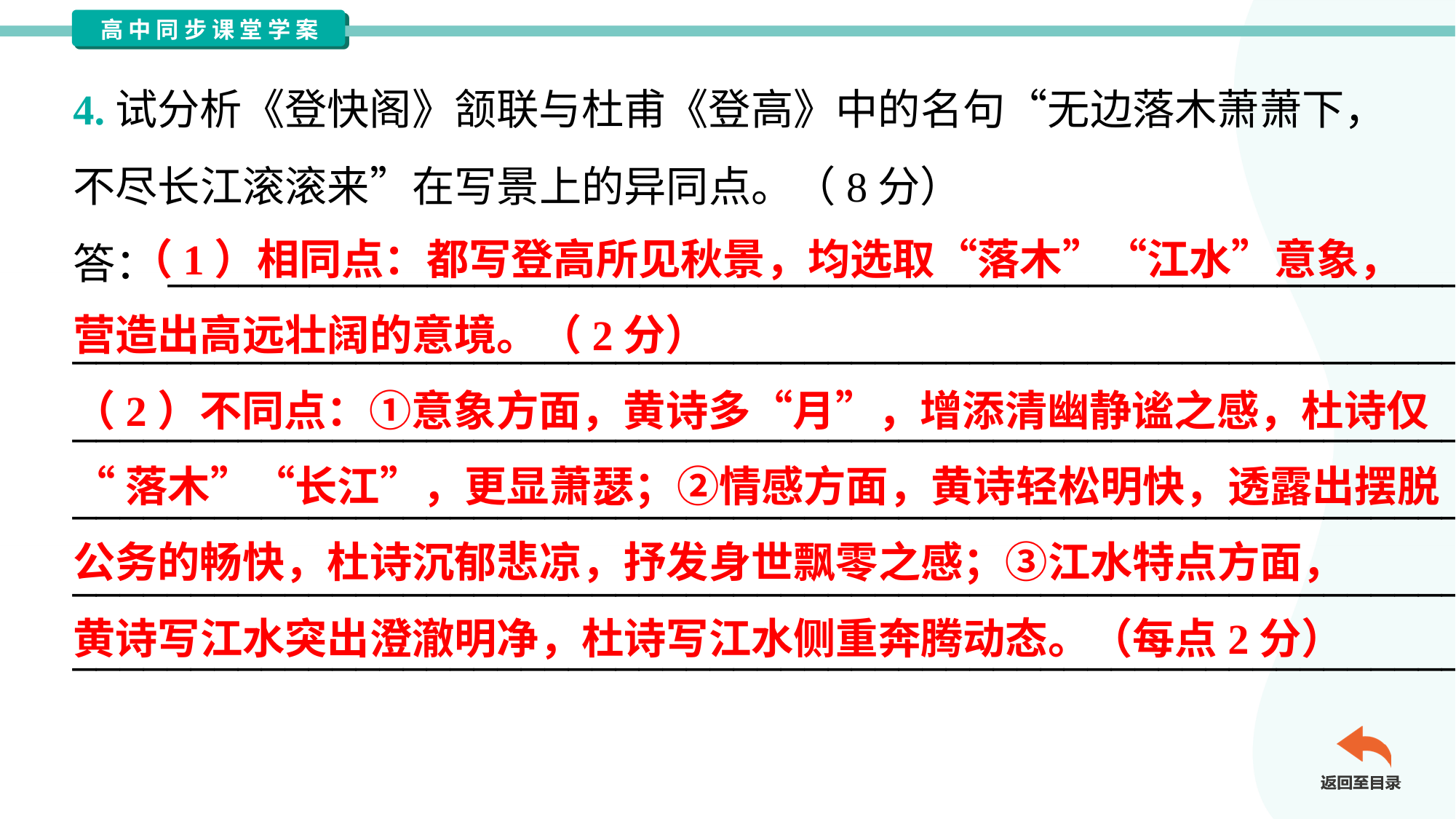

4.试分析《登快阁》颔联与杜甫《登高》中的名句“无边落木萧萧下，
不尽长江滚滚来”在写景上的异同点。（8分）
答：_________________________________________________________
_____________________________________________________________
_____________________________________________________________
_____________________________________________________________
_____________________________________________________________
_____________________________________________________________
     （1）相同点：都写登高所见秋景，均选取“落木”“江水”意象，
营造出高远壮阔的意境。（2分）
（2）不同点：①意象方面，黄诗多“月”，增添清幽静谧之感，杜诗仅
“落木”“长江”，更显萧瑟；②情感方面，黄诗轻松明快，透露出摆脱
公务的畅快，杜诗沉郁悲凉，抒发身世飘零之感；③江水特点方面，
黄诗写江水突出澄澈明净，杜诗写江水侧重奔腾动态。（每点2分）